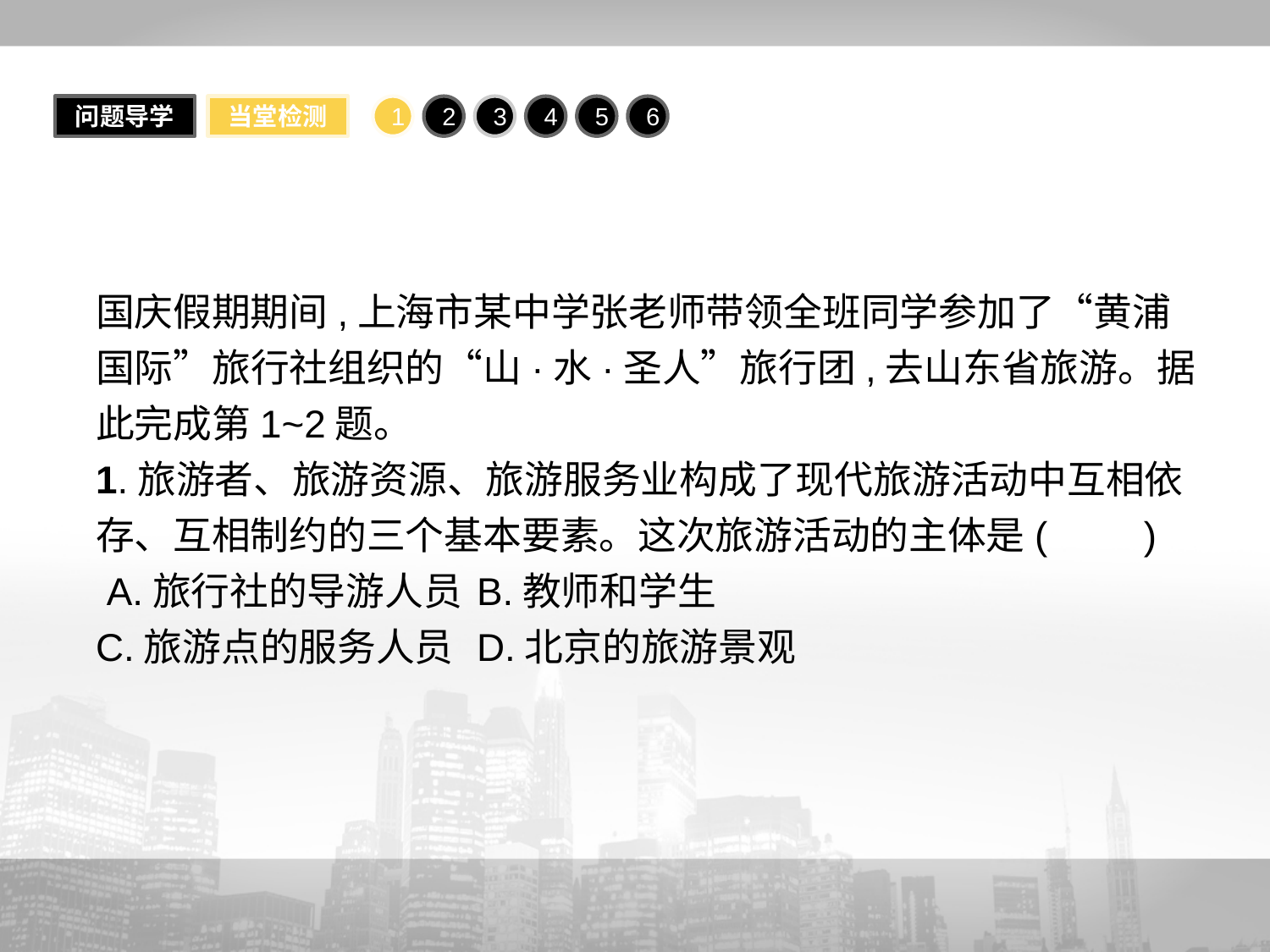

问题导学
当堂检测
1
2
3
4
5
6
国庆假期期间,上海市某中学张老师带领全班同学参加了“黄浦国际”旅行社组织的“山·水·圣人”旅行团,去山东省旅游。据此完成第1~2题。
1.旅游者、旅游资源、旅游服务业构成了现代旅游活动中互相依存、互相制约的三个基本要素。这次旅游活动的主体是(　　)
 A.旅行社的导游人员	B.教师和学生
C.旅游点的服务人员	D.北京的旅游景观